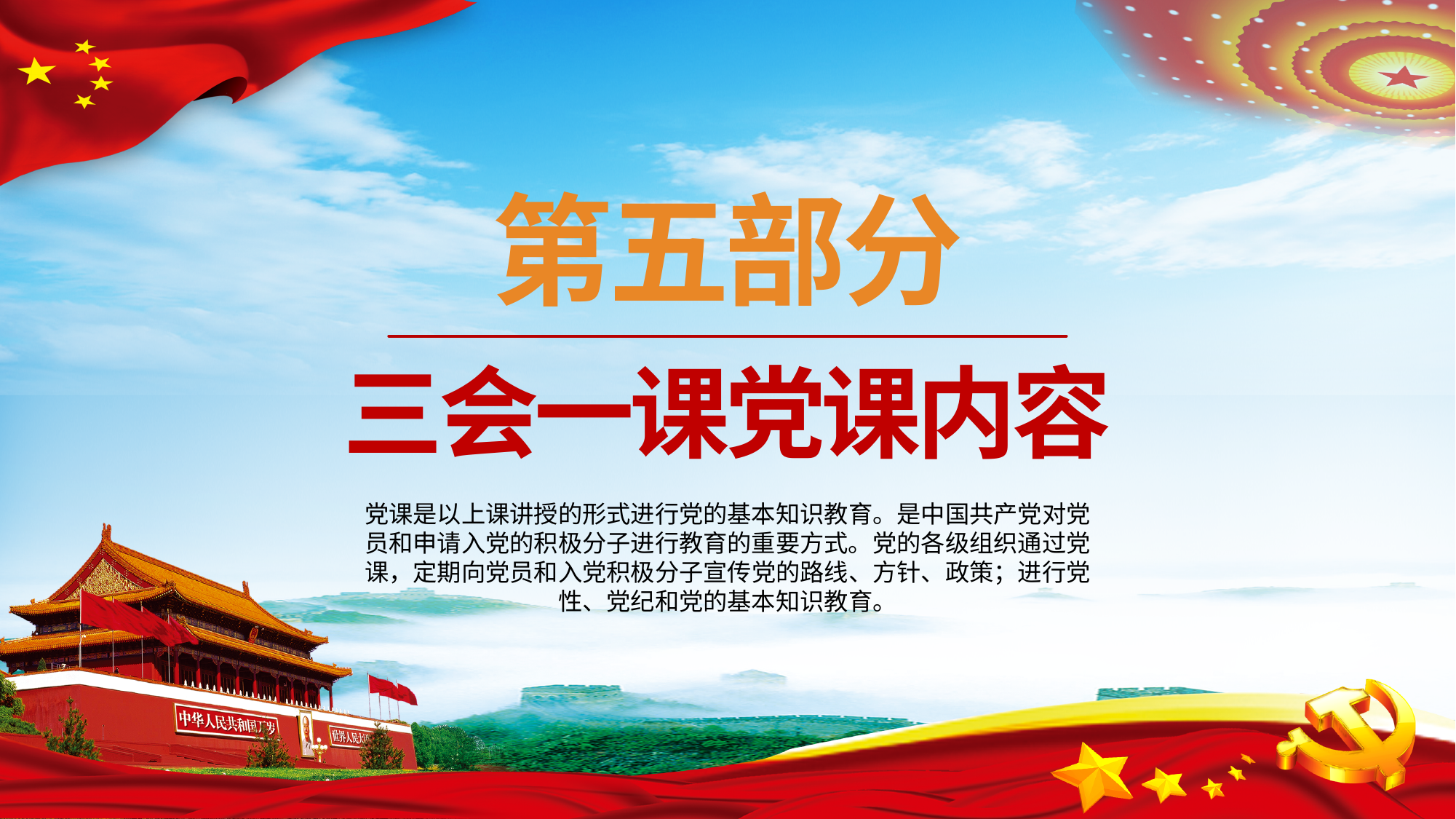

第五部分
三会一课党课内容
党课是以上课讲授的形式进行党的基本知识教育。是中国共产党对党员和申请入党的积极分子进行教育的重要方式。党的各级组织通过党课，定期向党员和入党积极分子宣传党的路线、方针、政策；进行党性、党纪和党的基本知识教育。